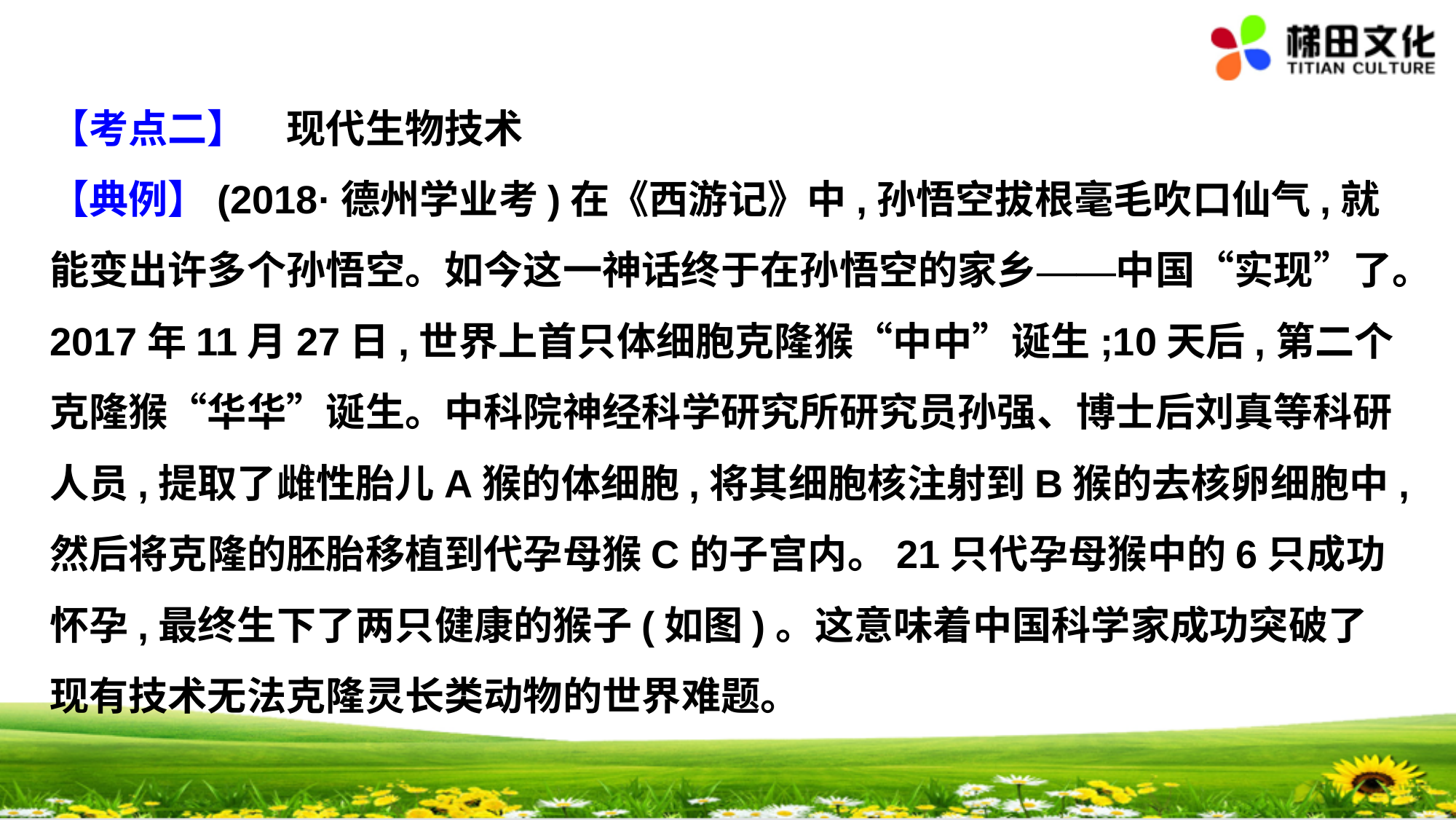

【考点二】　现代生物技术
【典例】(2018·德州学业考)在《西游记》中,孙悟空拔根毫毛吹口仙气,就能变出许多个孙悟空。如今这一神话终于在孙悟空的家乡——中国“实现”了。2017年11月27日,世界上首只体细胞克隆猴“中中”诞生;10天后,第二个克隆猴“华华”诞生。中科院神经科学研究所研究员孙强、博士后刘真等科研人员,提取了雌性胎儿A猴的体细胞,将其细胞核注射到B猴的去核卵细胞中,然后将克隆的胚胎移植到代孕母猴C的子宫内。21只代孕母猴中的6只成功怀孕,最终生下了两只健康的猴子(如图)。这意味着中国科学家成功突破了现有技术无法克隆灵长类动物的世界难题。